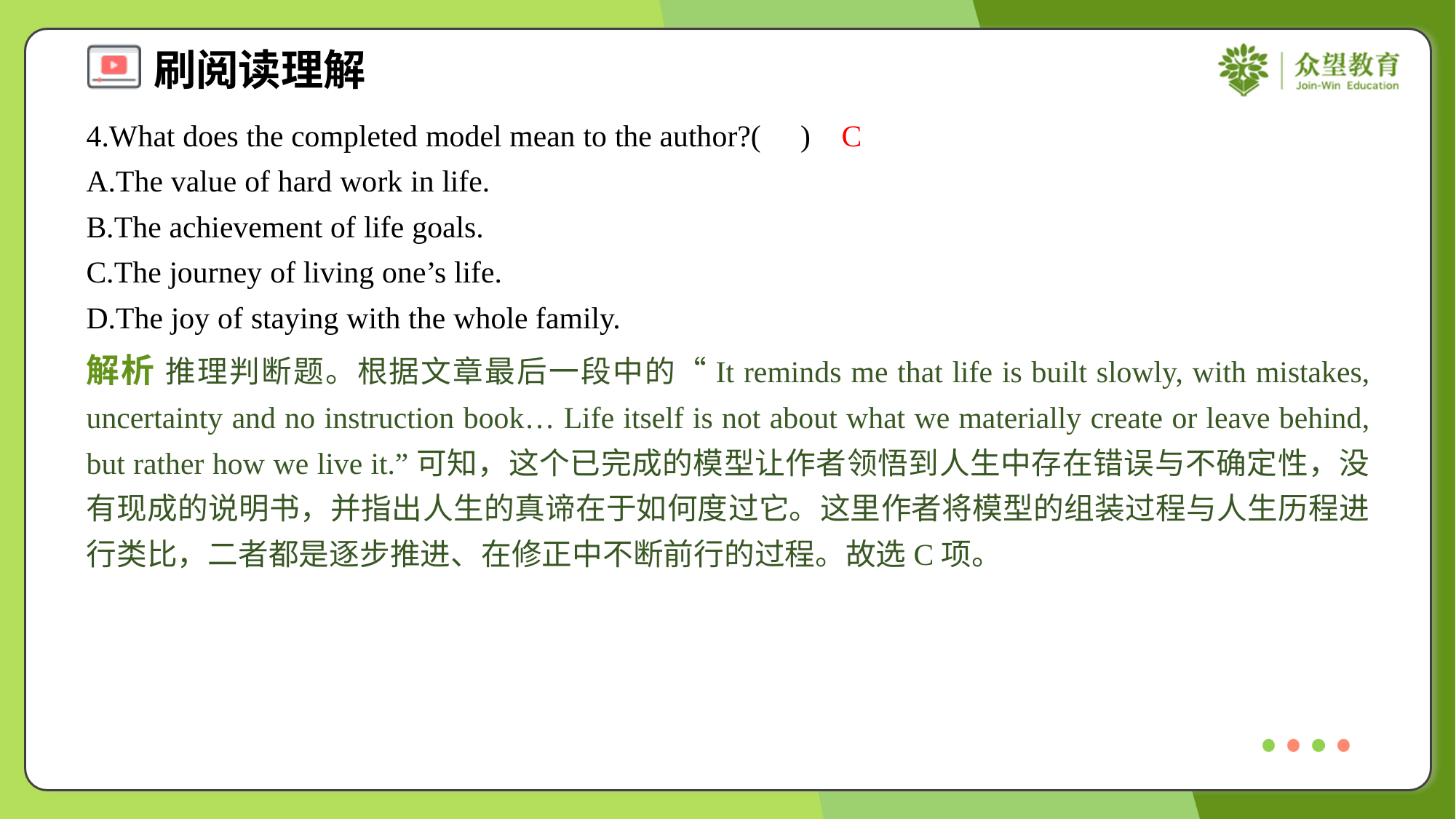

4.What does the completed model mean to the author?(     )
C
A.The value of hard work in life.
B.The achievement of life goals.
C.The journey of living one’s life.
D.The joy of staying with the whole family.
解析 推理判断题。根据文章最后一段中的“It reminds me that life is built slowly, with mistakes, uncertainty and no instruction book… Life itself is not about what we materially create or leave behind, but rather how we live it.”可知，这个已完成的模型让作者领悟到人生中存在错误与不确定性，没有现成的说明书，并指出人生的真谛在于如何度过它。这里作者将模型的组装过程与人生历程进行类比，二者都是逐步推进、在修正中不断前行的过程。故选C项。